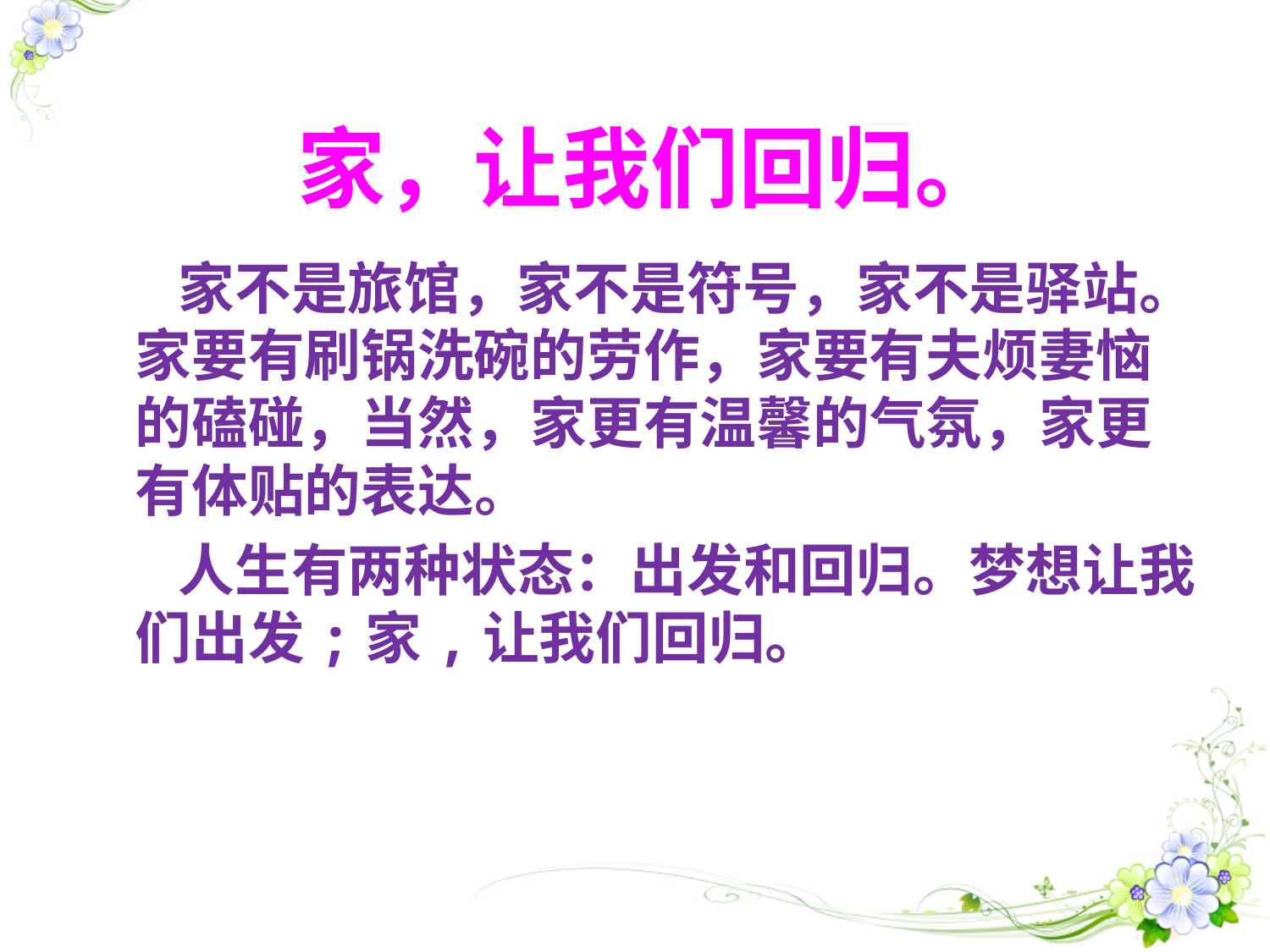

# 家，让我们回归。
      家不是旅馆，家不是符号，家不是驿站。家要有刷锅洗碗的劳作，家要有夫烦妻恼的磕碰，当然，家更有温馨的气氛，家更有体贴的表达。
      人生有两种状态：出发和回归。梦想让我们出发;家,让我们回归。